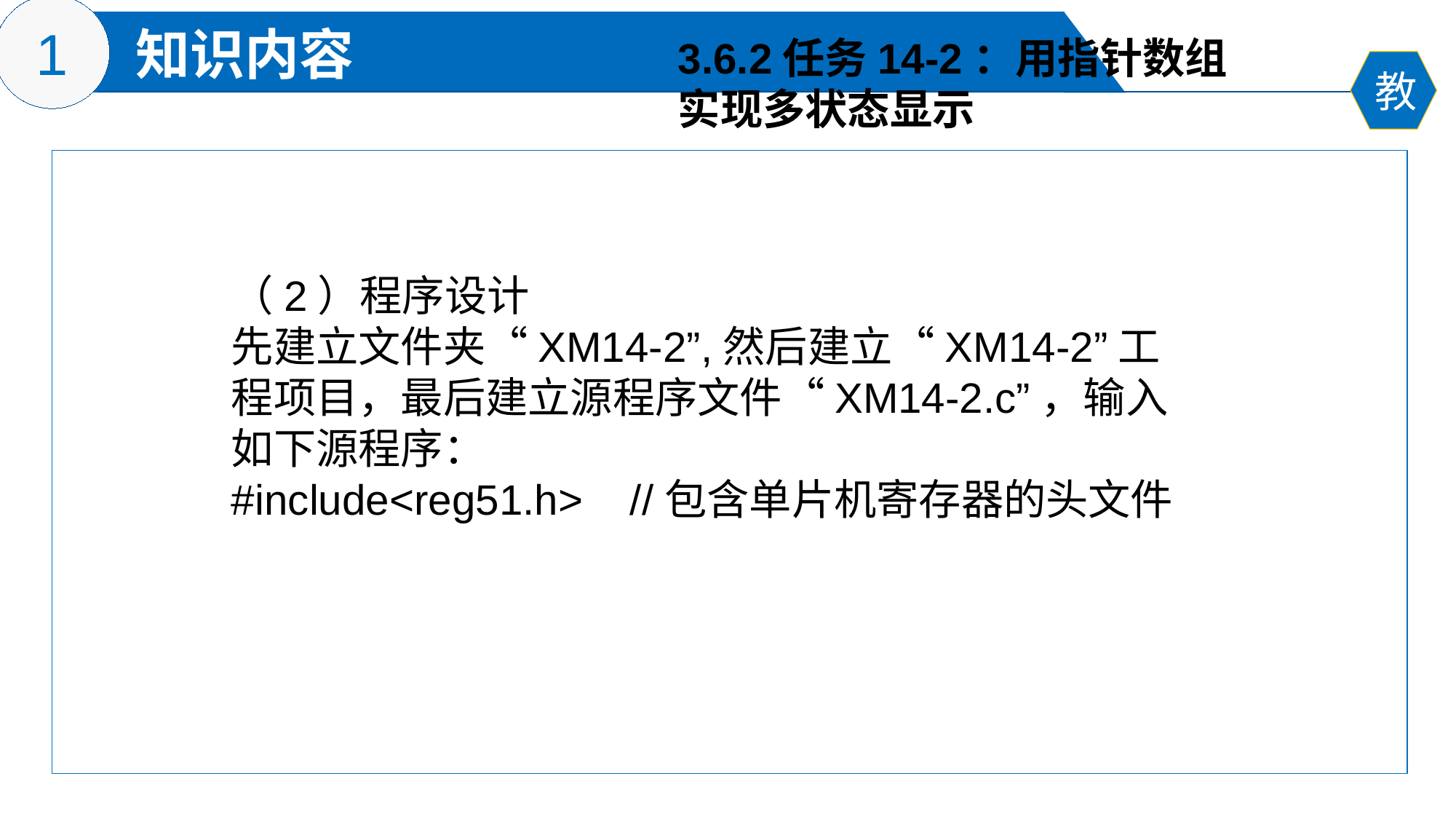

3.6.2任务14-2：用指针数组
实现多状态显示
（2）程序设计
先建立文件夹“XM14-2”,然后建立“XM14-2”工程项目，最后建立源程序文件“XM14-2.c”，输入如下源程序：
#include<reg51.h>    //包含单片机寄存器的头文件